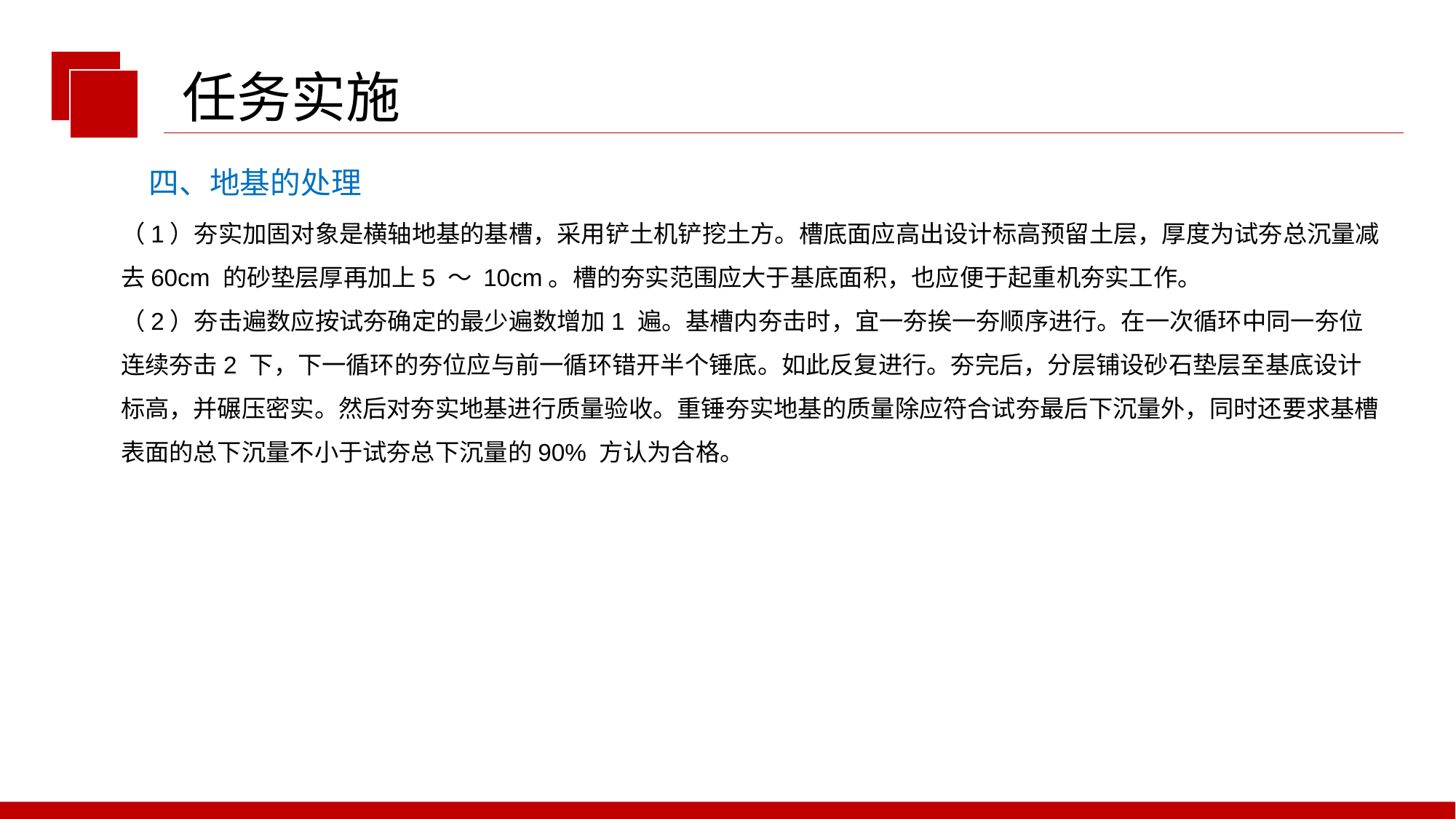

任务实施
四、地基的处理
（1）夯实加固对象是横轴地基的基槽，采用铲土机铲挖土方。槽底面应高出设计标高预留土层，厚度为试夯总沉量减去60cm 的砂垫层厚再加上5 ～ 10cm。槽的夯实范围应大于基底面积，也应便于起重机夯实工作。
（2）夯击遍数应按试夯确定的最少遍数增加1 遍。基槽内夯击时，宜一夯挨一夯顺序进行。在一次循环中同一夯位连续夯击2 下，下一循环的夯位应与前一循环错开半个锤底。如此反复进行。夯完后，分层铺设砂石垫层至基底设计标高，并碾压密实。然后对夯实地基进行质量验收。重锤夯实地基的质量除应符合试夯最后下沉量外，同时还要求基槽表面的总下沉量不小于试夯总下沉量的90% 方认为合格。